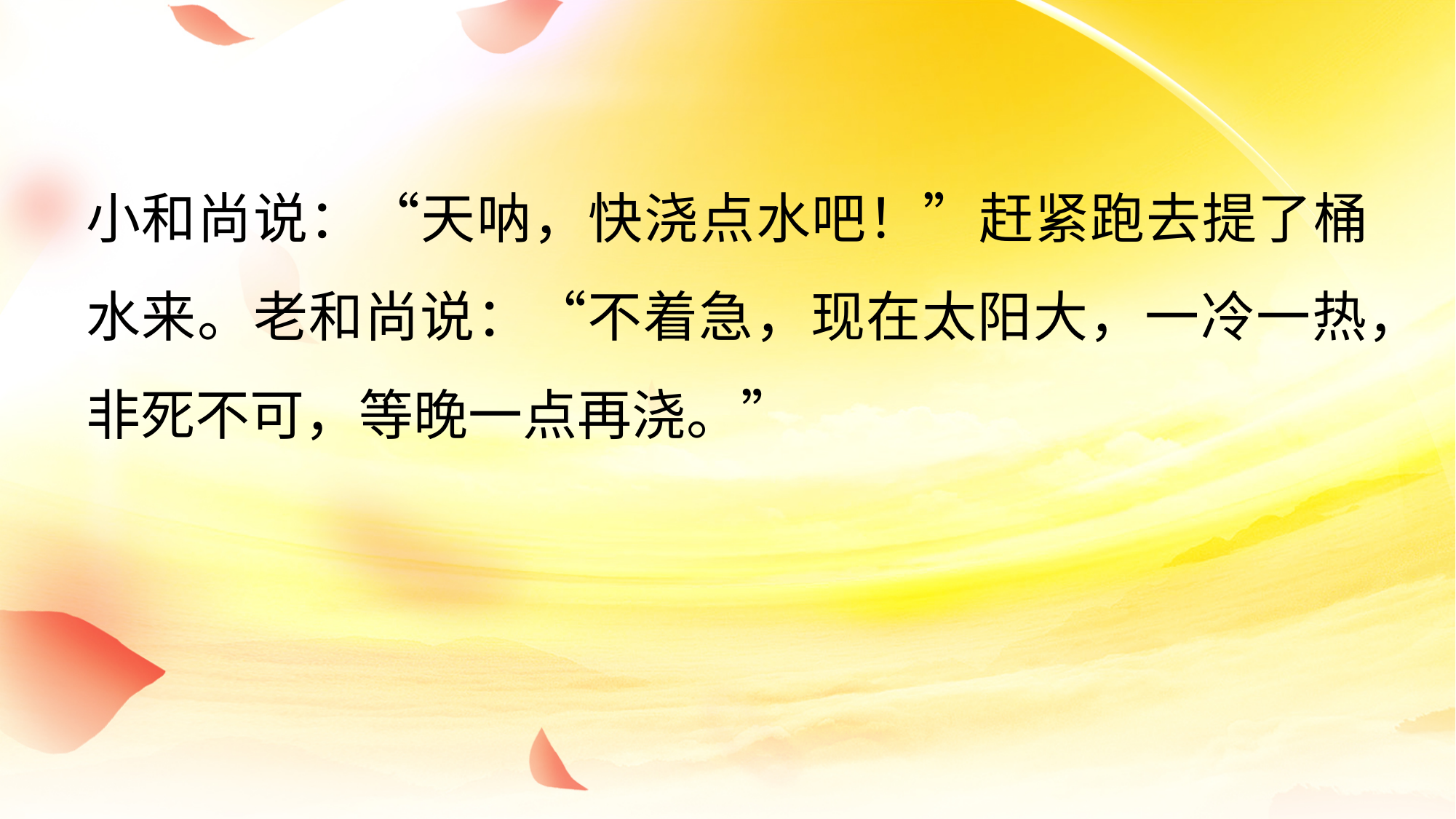

小和尚说：“天呐，快浇点水吧！”赶紧跑去提了桶水来。老和尚说：“不着急，现在太阳大，一冷一热，非死不可，等晚一点再浇。”